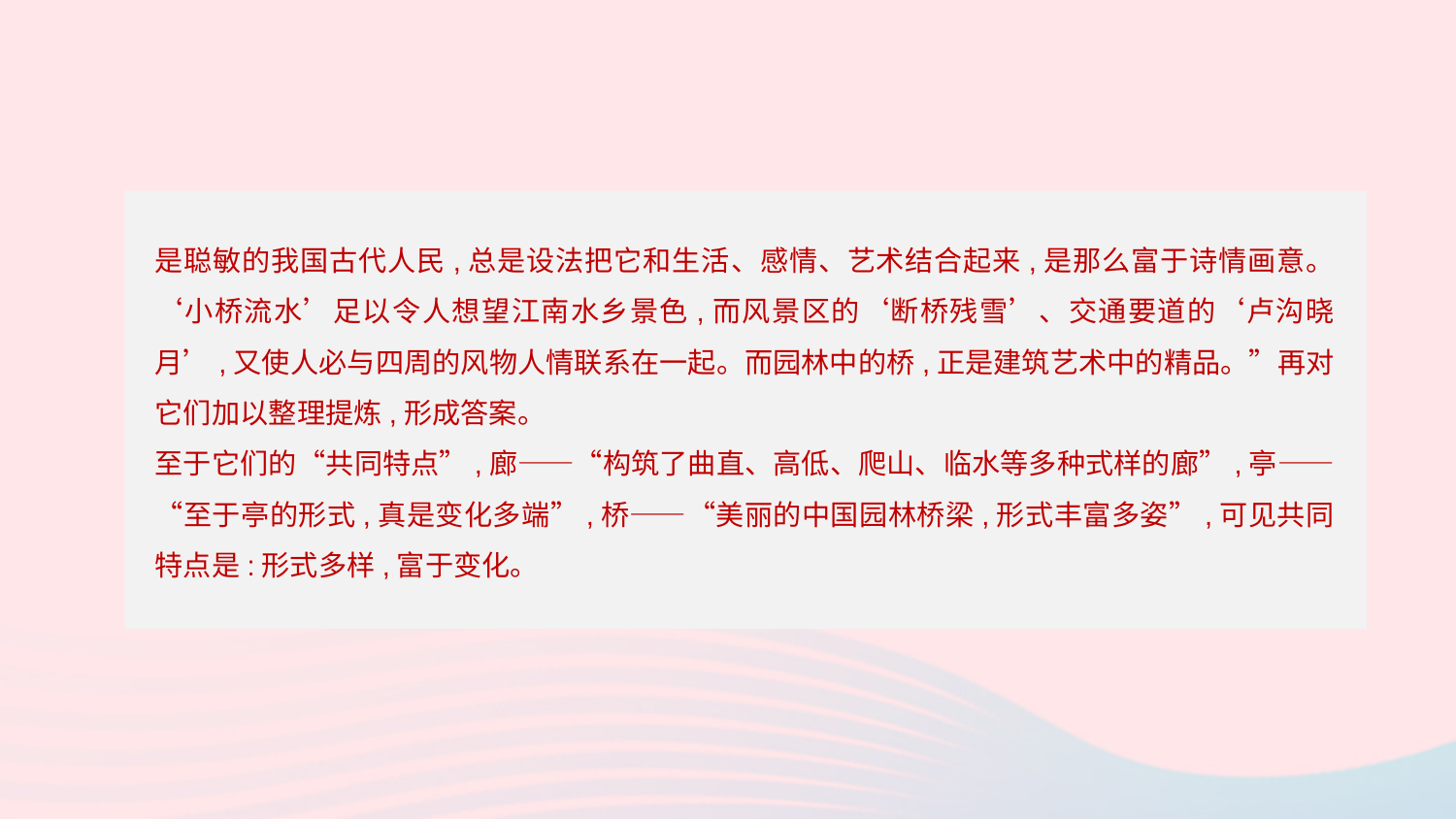

是聪敏的我国古代人民,总是设法把它和生活、感情、艺术结合起来,是那么富于诗情画意。‘小桥流水’足以令人想望江南水乡景色,而风景区的‘断桥残雪’、交通要道的‘卢沟晓月’,又使人必与四周的风物人情联系在一起。而园林中的桥,正是建筑艺术中的精品。”再对它们加以整理提炼,形成答案。
至于它们的“共同特点”,廊——“构筑了曲直、高低、爬山、临水等多种式样的廊”,亭——“至于亭的形式,真是变化多端”,桥——“美丽的中国园林桥梁,形式丰富多姿”,可见共同特点是:形式多样,富于变化。